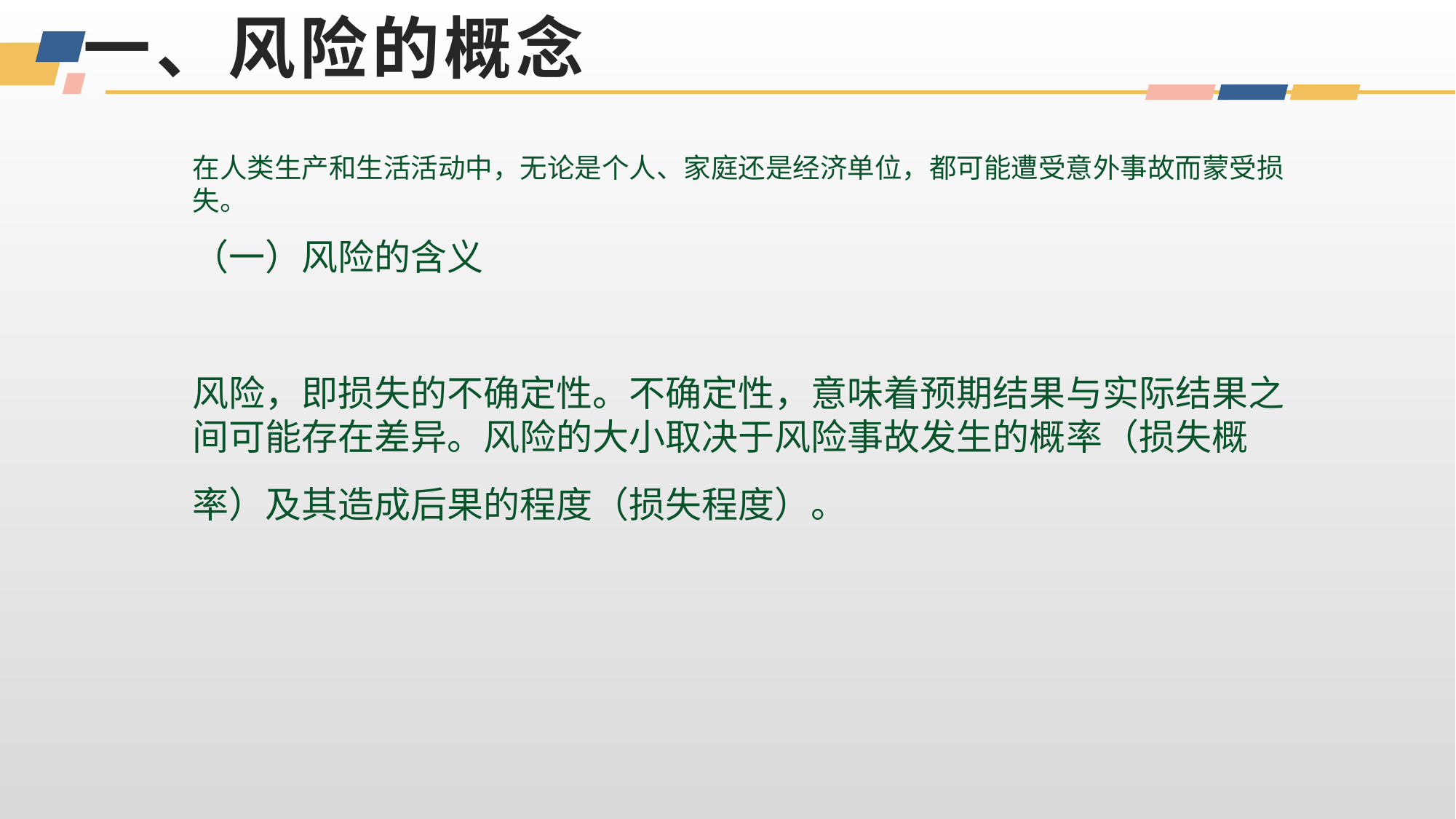

# 一、风险的概念

在人类生产和生活活动中，无论是个人、家庭还是经济单位，都可能遭受意外事故而蒙受损失。
（一）风险的含义

风险，即损失的不确定性。不确定性，意味着预期结果与实际结果之间可能存在差异。风险的大小取决于风险事故发生的概率（损失概率）及其造成后果的程度（损失程度）。